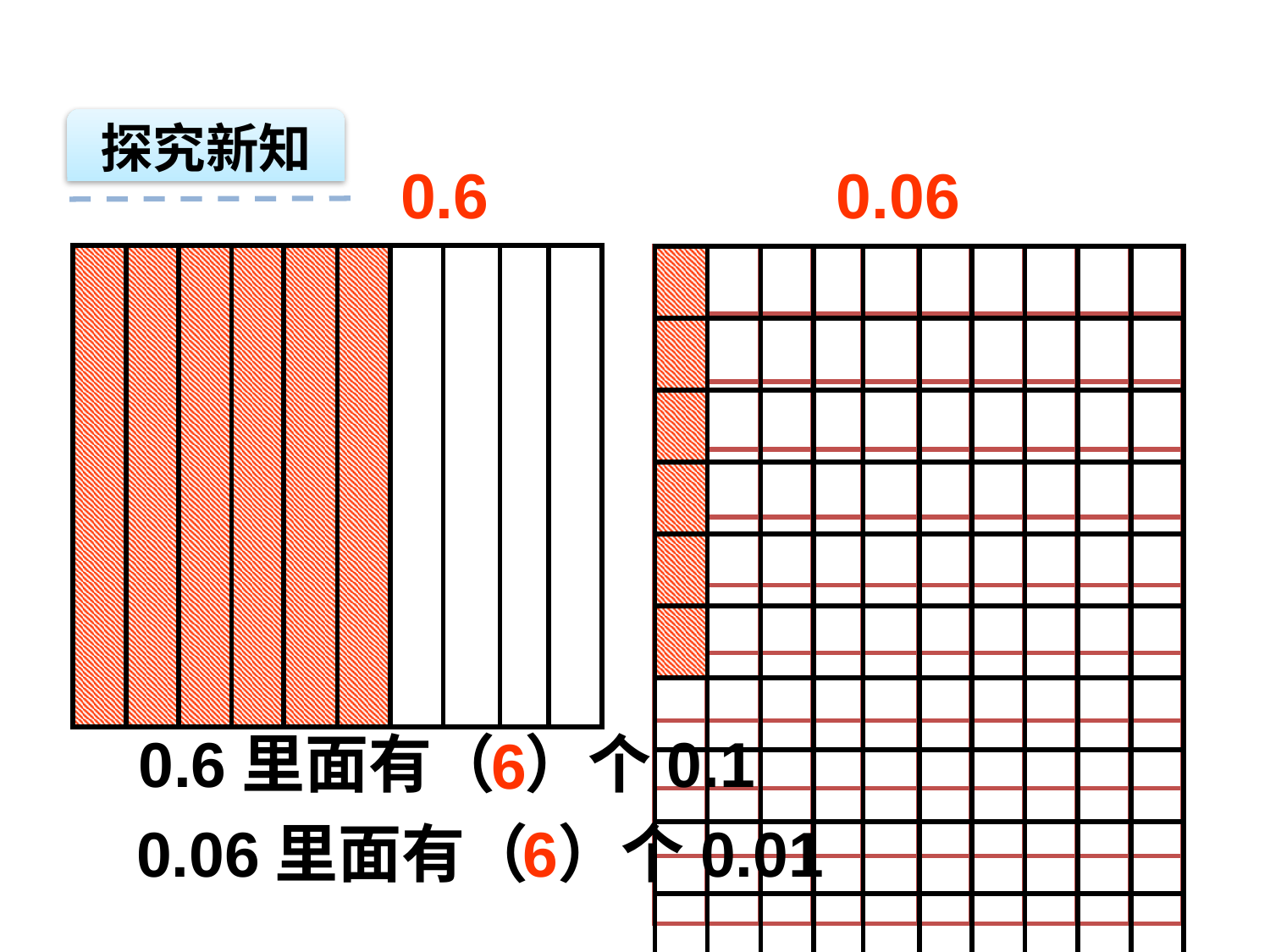

探究新知
0.6
0.06
|  |  |  |  |  |  |  |  |  |  |
| --- | --- | --- | --- | --- | --- | --- | --- | --- | --- |
|  |  |  |  |  |  |  |  |  |  |
| --- | --- | --- | --- | --- | --- | --- | --- | --- | --- |
|  |  |  |  |  |  |  |  |  |  |
| --- | --- | --- | --- | --- | --- | --- | --- | --- | --- |
|  |  |  |  |  |  |  |  |  |  |
|  |  |  |  |  |  |  |  |  |  |
|  |  |  |  |  |  |  |  |  |  |
|  |  |  |  |  |  |  |  |  |  |
|  |  |  |  |  |  |  |  |  |  |
|  |  |  |  |  |  |  |  |  |  |
|  |  |  |  |  |  |  |  |  |  |
|  |  |  |  |  |  |  |  |  |  |
|  |  |  |  |  |  |  |  |  |  |
|  |  |  |  |  |  |  |  |  |  |
| --- | --- | --- | --- | --- | --- | --- | --- | --- | --- |
|  |  |  |  |  |  |  |  |  |  |
|  |  |  |  |  |  |  |  |  |  |
|  |  |  |  |  |  |  |  |  |  |
|  |  |  |  |  |  |  |  |  |  |
|  |  |  |  |  |  |  |  |  |  |
|  |  |  |  |  |  |  |  |  |  |
|  |  |  |  |  |  |  |  |  |  |
|  |  |  |  |  |  |  |  |  |  |
|  |  |  |  |  |  |  |  |  |  |
0.6里面有（  ）个0.1
6
6
0.06里面有（  ）个0.01